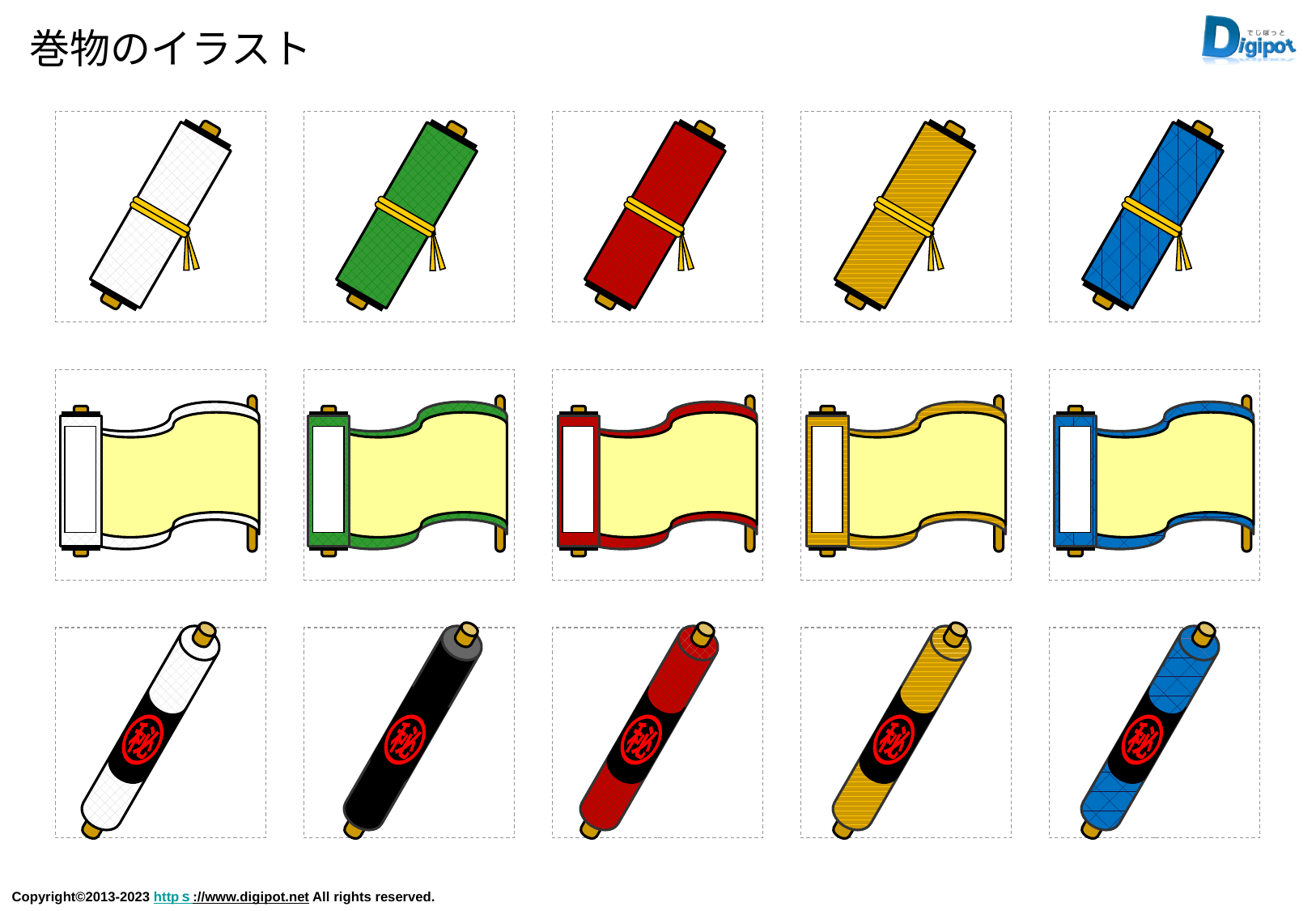

# 巻物のイラスト

秘

秘

秘

秘

秘